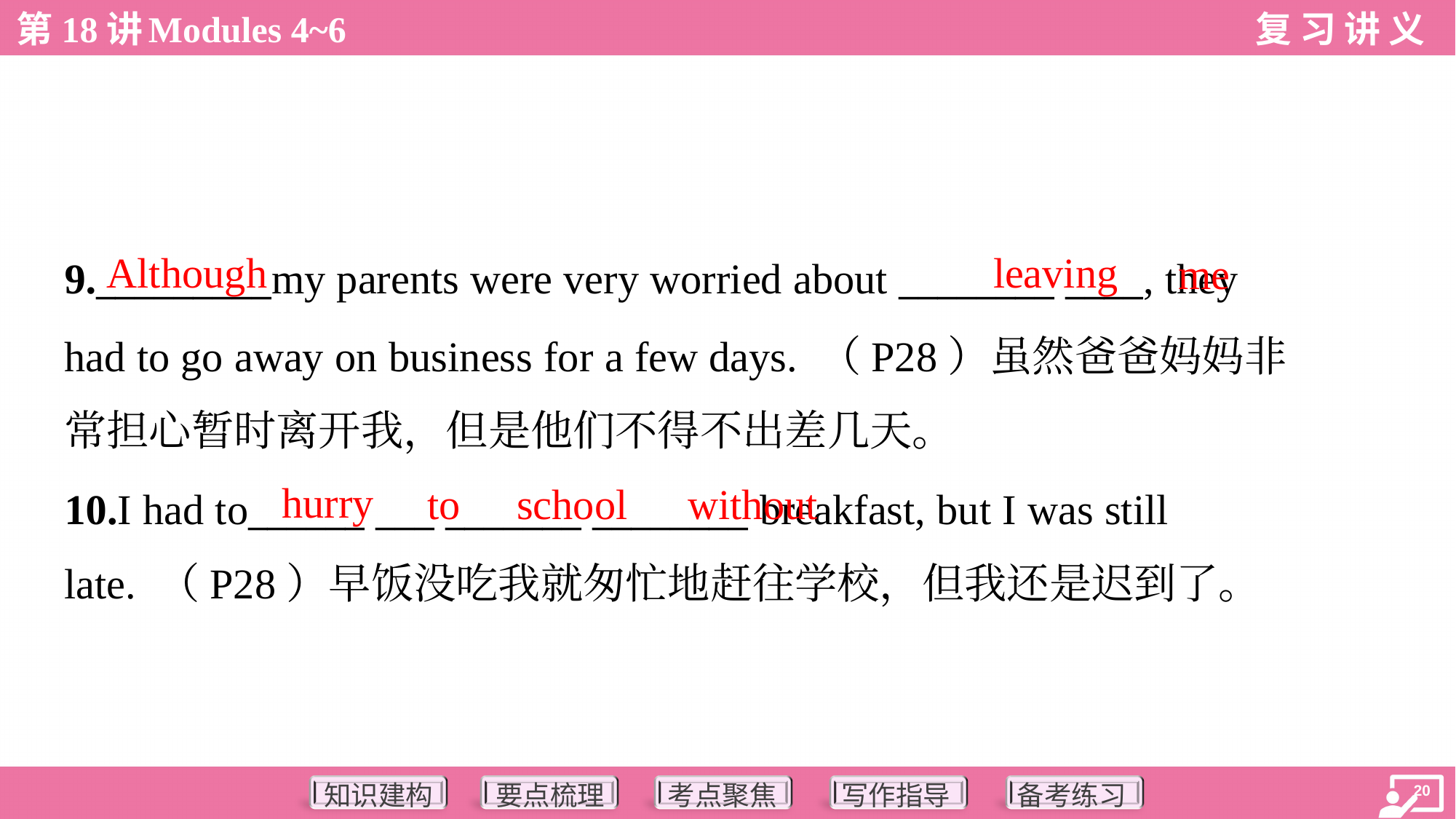

Although
leaving
me
9._________my parents were very worried about ________ ____, they
had to go away on business for a few days. （P28）虽然爸爸妈妈非
常担心暂时离开我，但是他们不得不出差几天。
hurry
to
school
without
10.I had to______ ___ _______ ________ breakfast, but I was still
late. （P28）早饭没吃我就匆忙地赶往学校，但我还是迟到了。